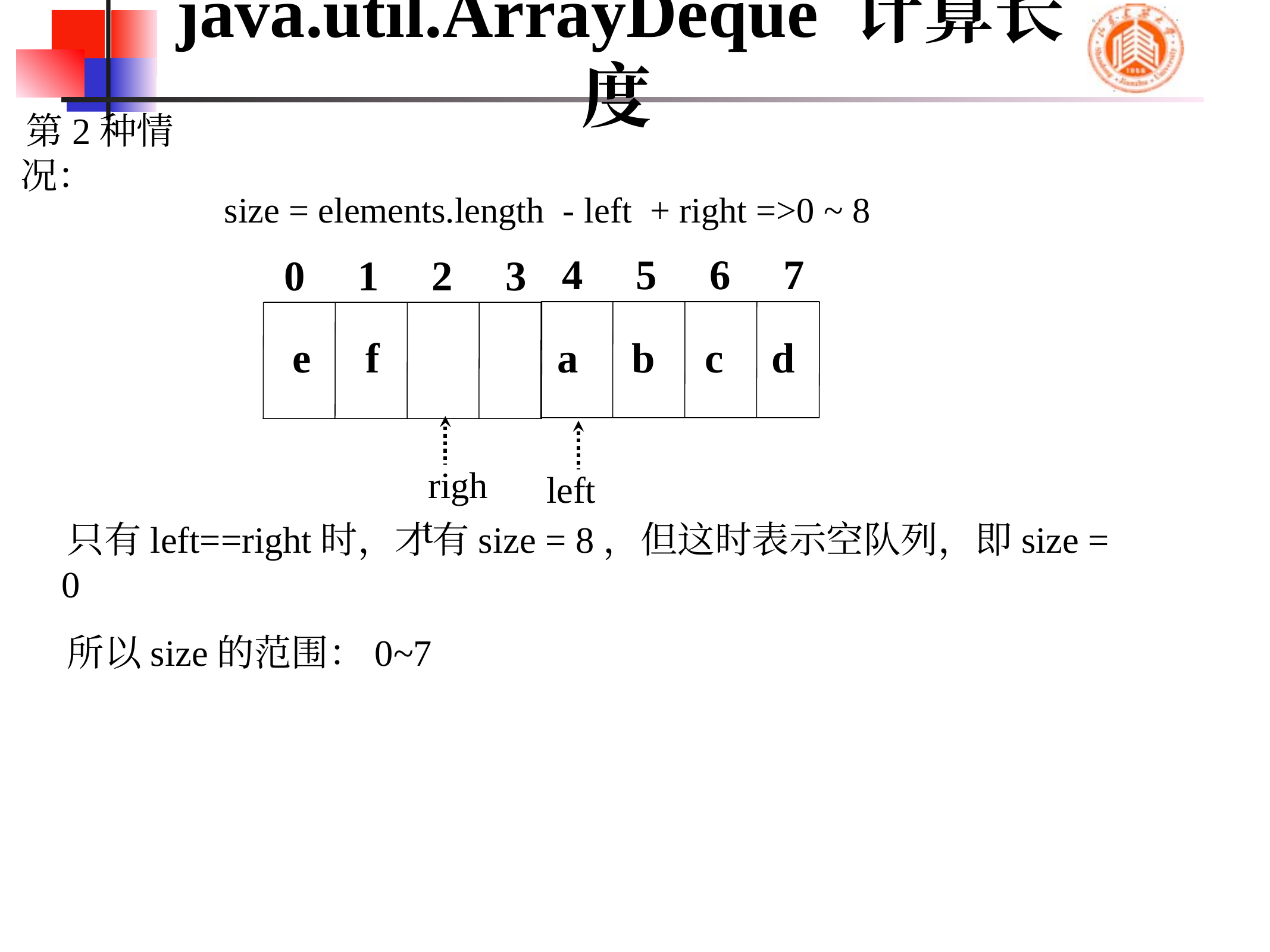

# java.util.ArrayDeque 计算长度
第2种情况：
size = elements.length  - left  + right =>0 ~ 8
 4     5     6     7
 0     1     2     3

e
f
a
b
c
d

right
left

只有left==right时，才有size = 8，但这时表示空队列，即size = 0
所以size的范围：0~7